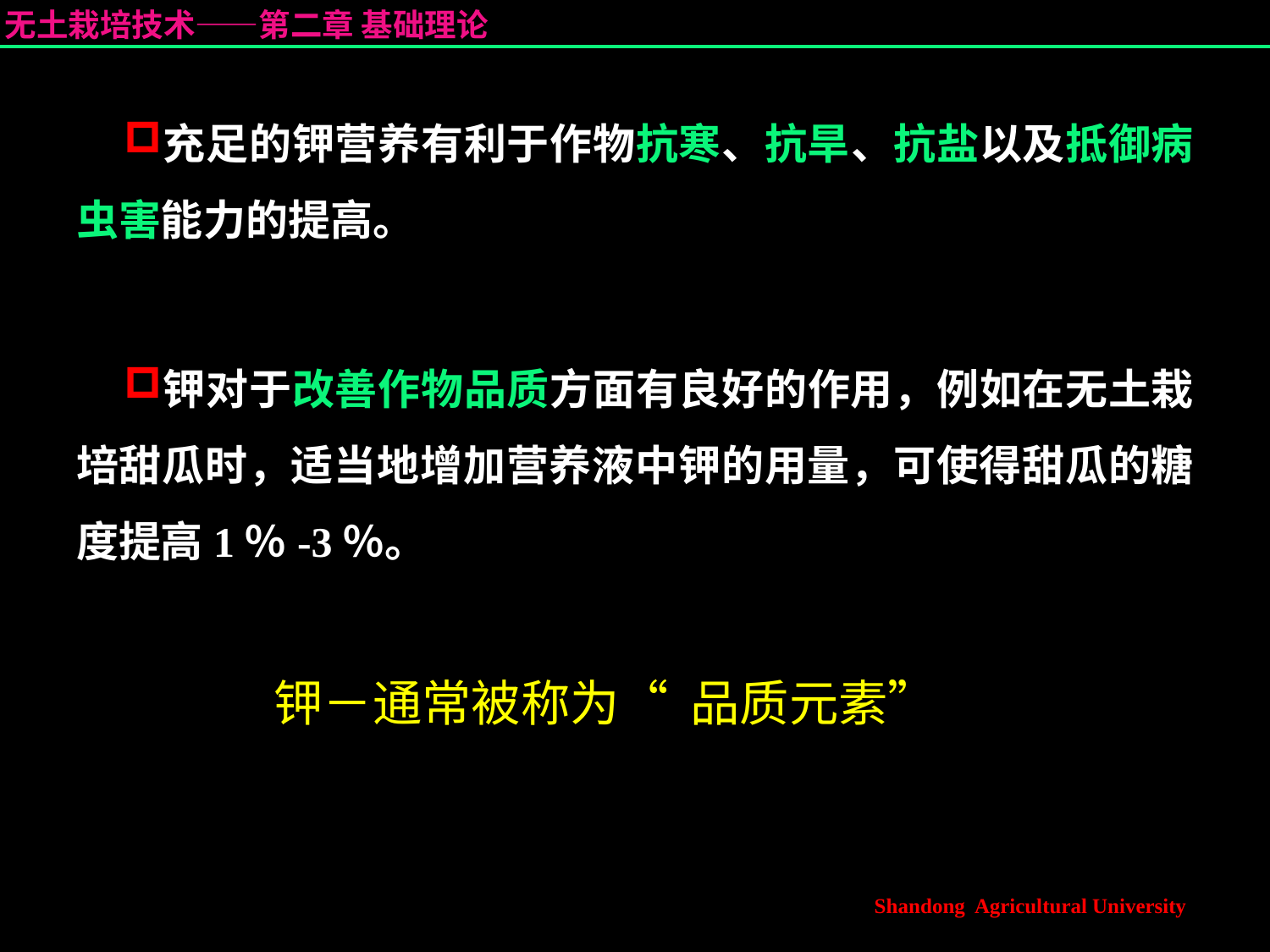

充足的钾营养有利于作物抗寒、抗旱、抗盐以及抵御病虫害能力的提高。

钾对于改善作物品质方面有良好的作用，例如在无土栽培甜瓜时，适当地增加营养液中钾的用量，可使得甜瓜的糖度提高1％-3％。

钾－通常被称为“  品质元素”